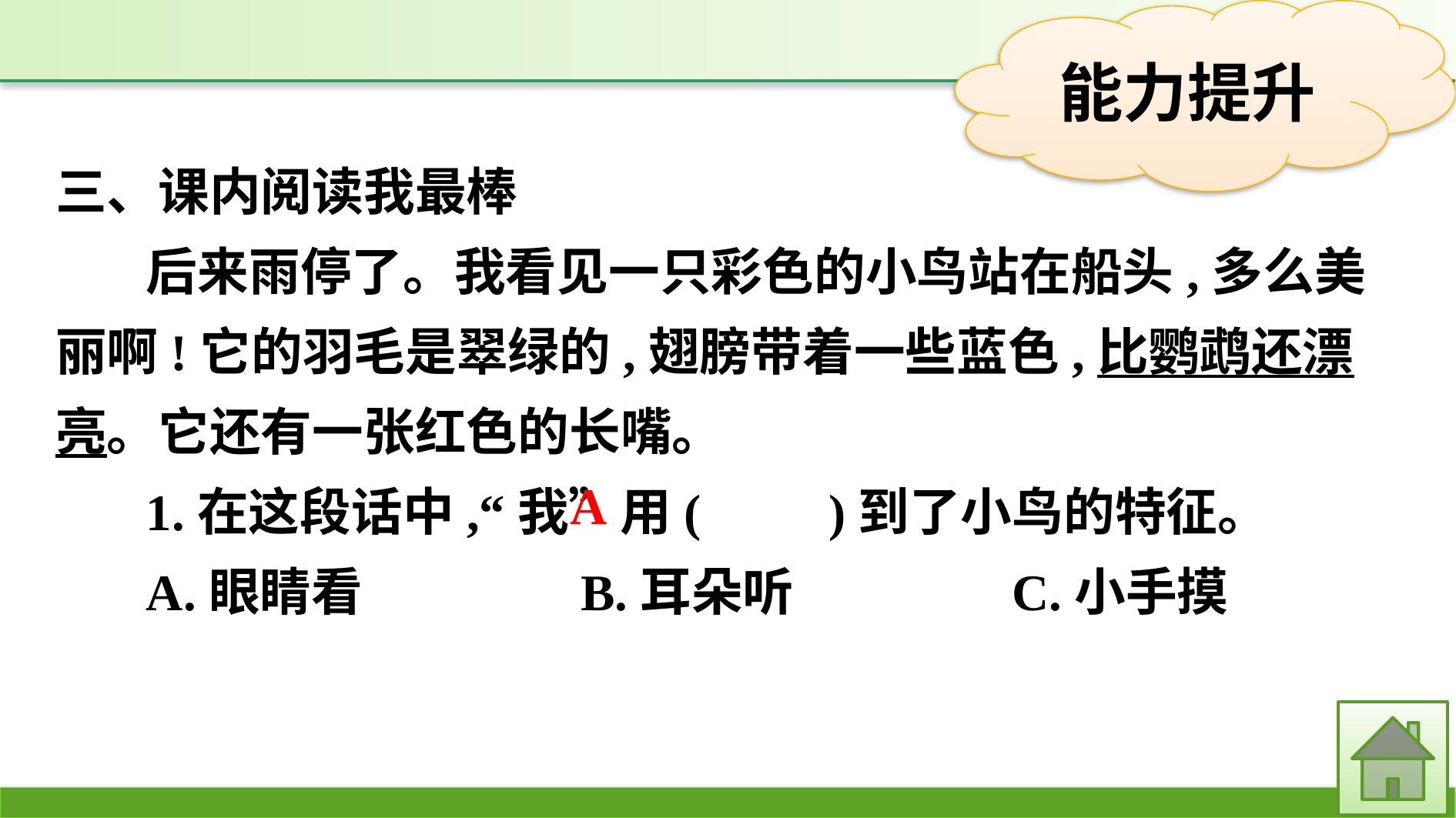

三、课内阅读我最棒
后来雨停了。我看见一只彩色的小鸟站在船头,多么美丽啊!它的羽毛是翠绿的,翅膀带着一些蓝色,比鹦鹉还漂亮。它还有一张红色的长嘴。
1.在这段话中,“我”用(　　)到了小鸟的特征。
A.眼睛看　　　　B.耳朵听　　　　C.小手摸
A